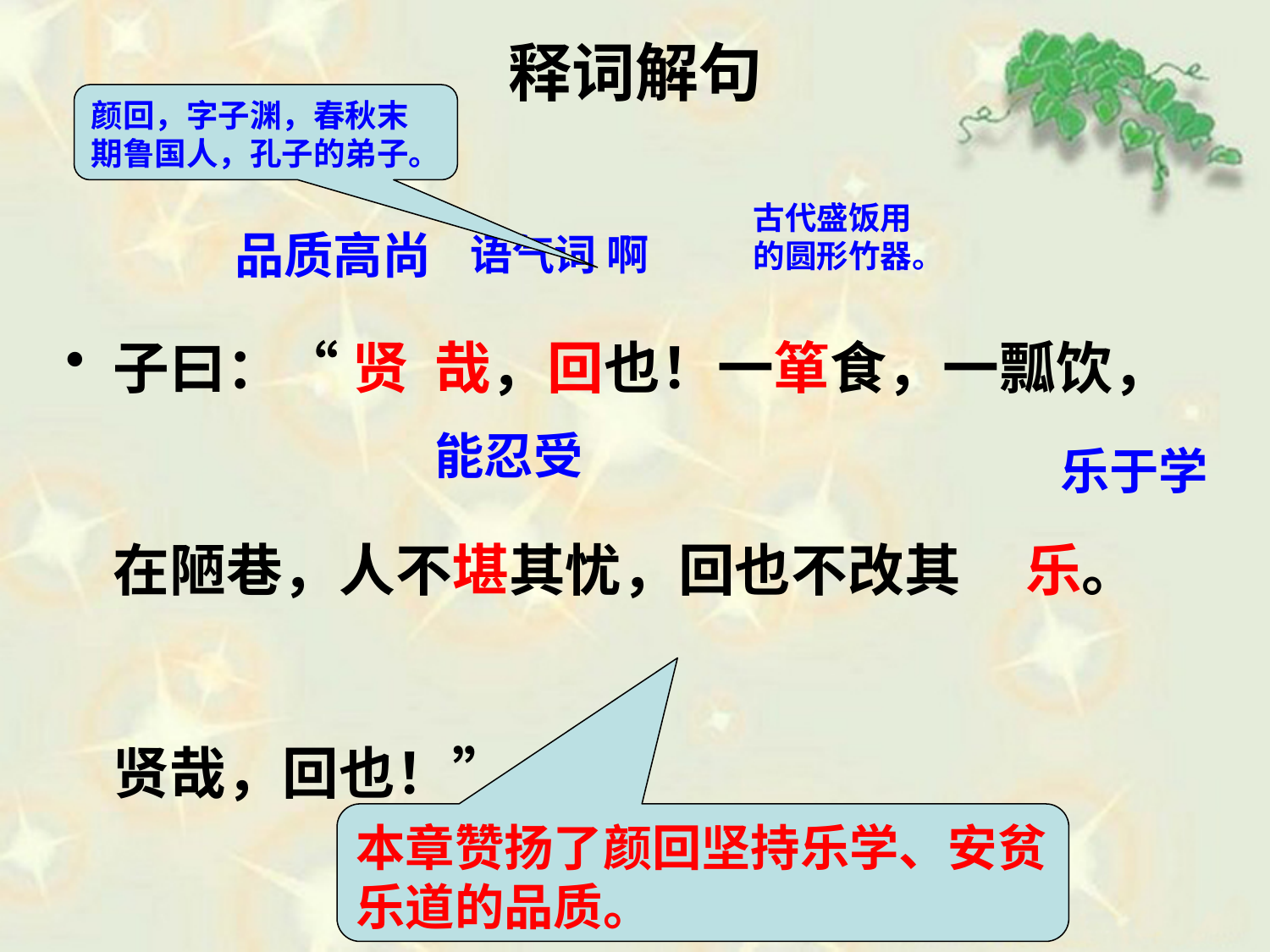

# 释词解句
颜回，字子渊，春秋末期鲁国人，孔子的弟子。
子曰：“ 贤  哉，回也！一箪食，一瓢饮，在陋巷，人不堪其忧，回也不改其     乐。贤哉，回也！”
古代盛饭用的圆形竹器。
品质高尚
语气词 啊
能忍受
乐于学
本章赞扬了颜回坚持乐学、安贫乐道的品质。